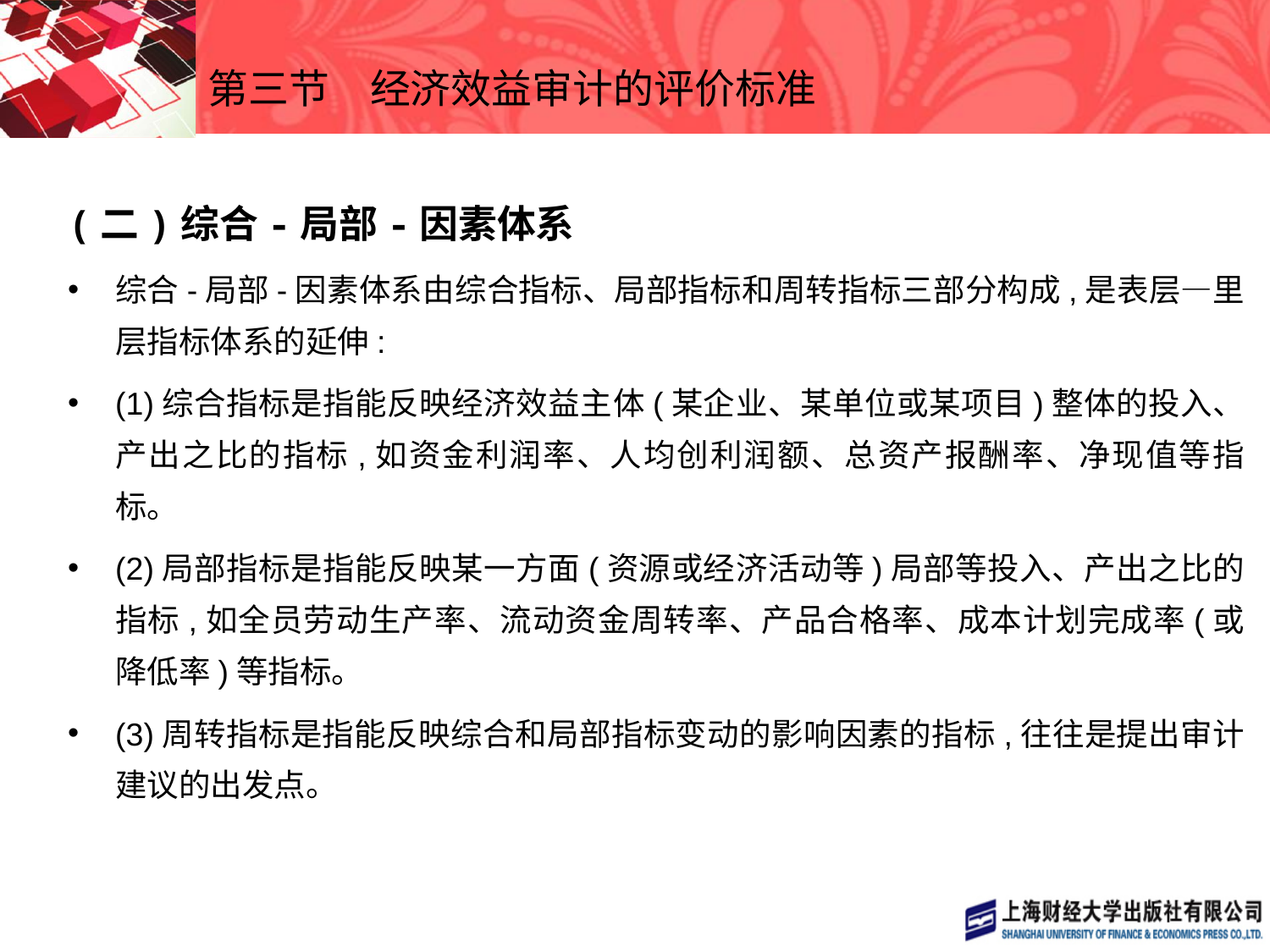

# 第三节　经济效益审计的评价标准
(二)综合-局部-因素体系
综合-局部-因素体系由综合指标、局部指标和周转指标三部分构成,是表层—里层指标体系的延伸:
(1)综合指标是指能反映经济效益主体(某企业、某单位或某项目)整体的投入、产出之比的指标,如资金利润率、人均创利润额、总资产报酬率、净现值等指标。
(2)局部指标是指能反映某一方面(资源或经济活动等)局部等投入、产出之比的指标,如全员劳动生产率、流动资金周转率、产品合格率、成本计划完成率(或降低率)等指标。
(3)周转指标是指能反映综合和局部指标变动的影响因素的指标,往往是提出审计建议的出发点。